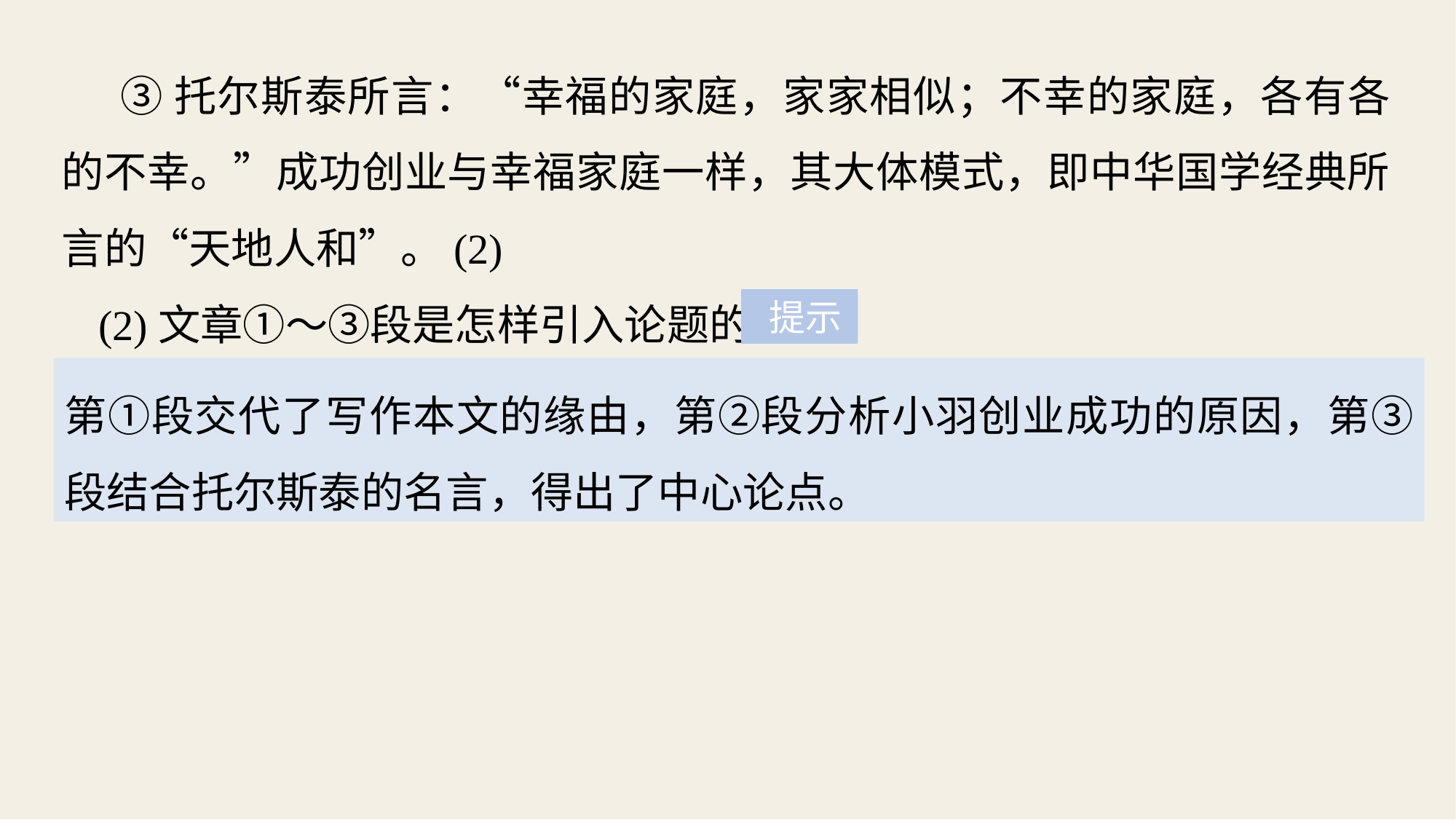

③托尔斯泰所言：“幸福的家庭，家家相似；不幸的家庭，各有各的不幸。”成功创业与幸福家庭一样，其大体模式，即中华国学经典所言的“天地人和”。(2)
(2)文章①～③段是怎样引入论题的？
 提示
第①段交代了写作本文的缘由，第②段分析小羽创业成功的原因，第③段结合托尔斯泰的名言，得出了中心论点。